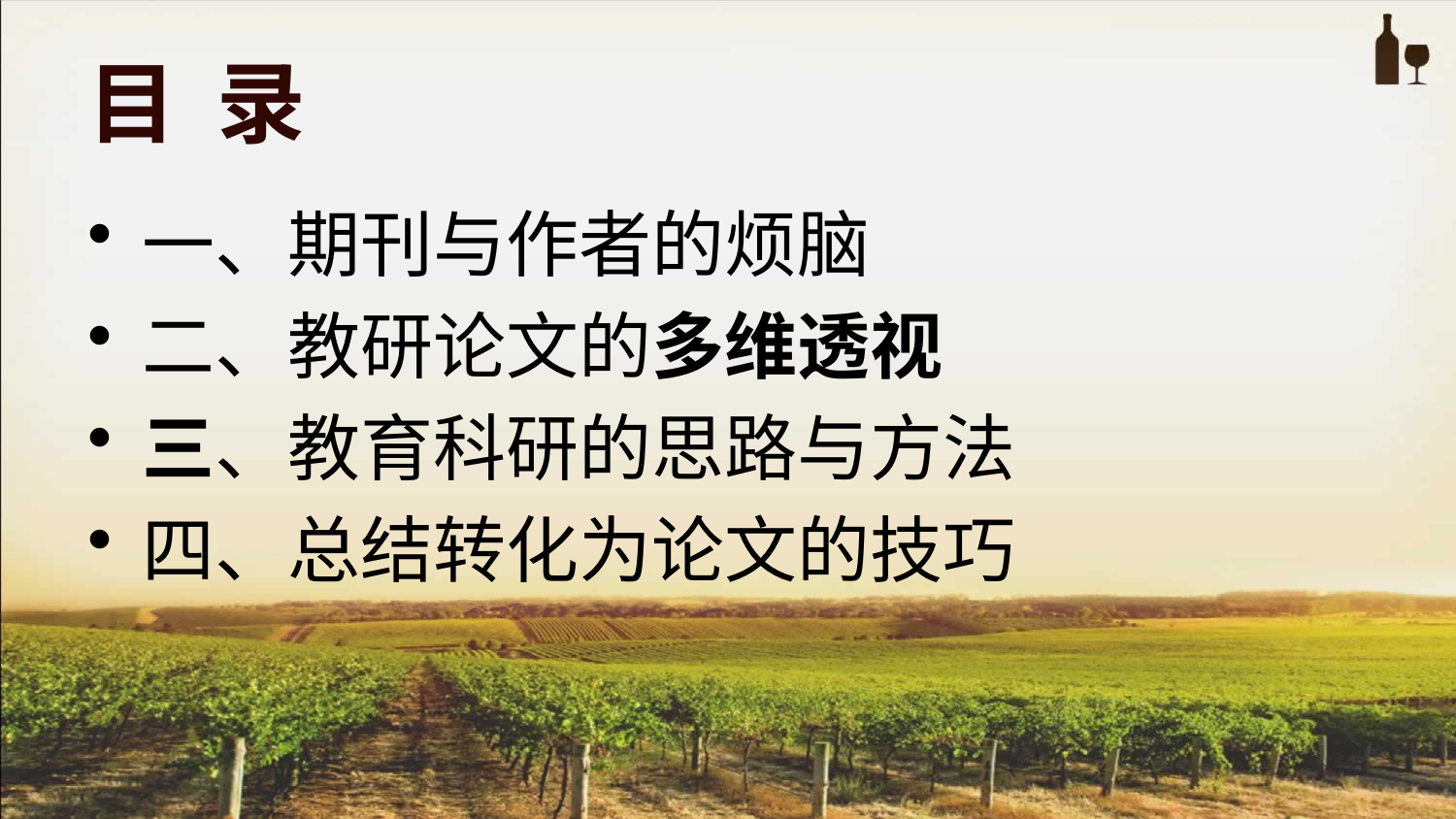

# 目  录
一、期刊与作者的烦脑
二、教研论文的多维透视
三、教育科研的思路与方法
四、总结转化为论文的技巧